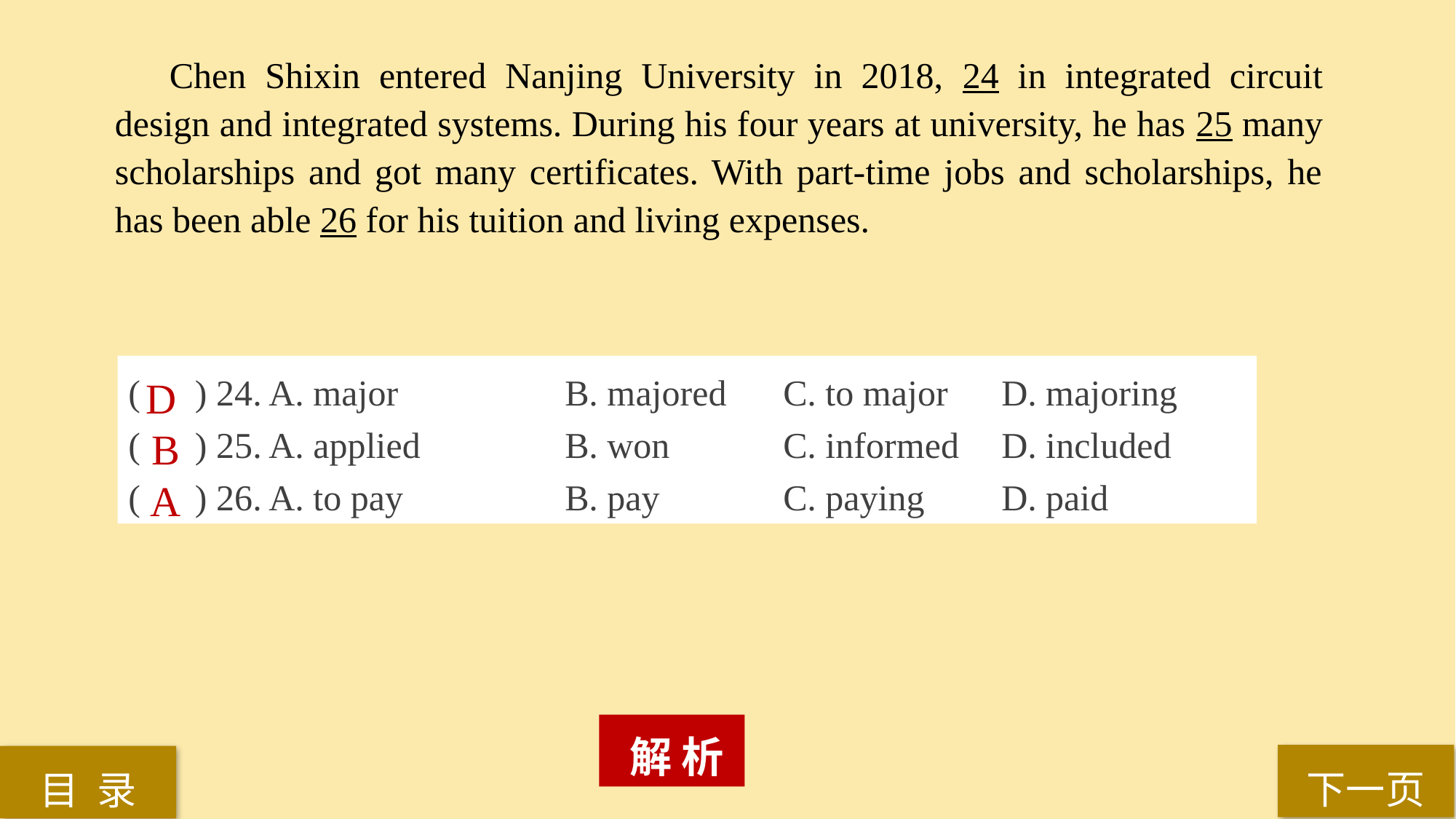

Chen Shixin entered Nanjing University in 2018, 24 in integrated circuit design and integrated systems. During his four years at university, he has 25 many scholarships and got many certificates. With part-time jobs and scholarships, he has been able 26 for his tuition and living expenses.
(      ) 24. A. major 		B. majored 	C. to major 	D. majoring
(      ) 25. A. applied 		B. won 	C. informed 	D. included
(      ) 26. A. to pay 		B. pay 		C. paying 	D. paid
D
B
A
 解 析